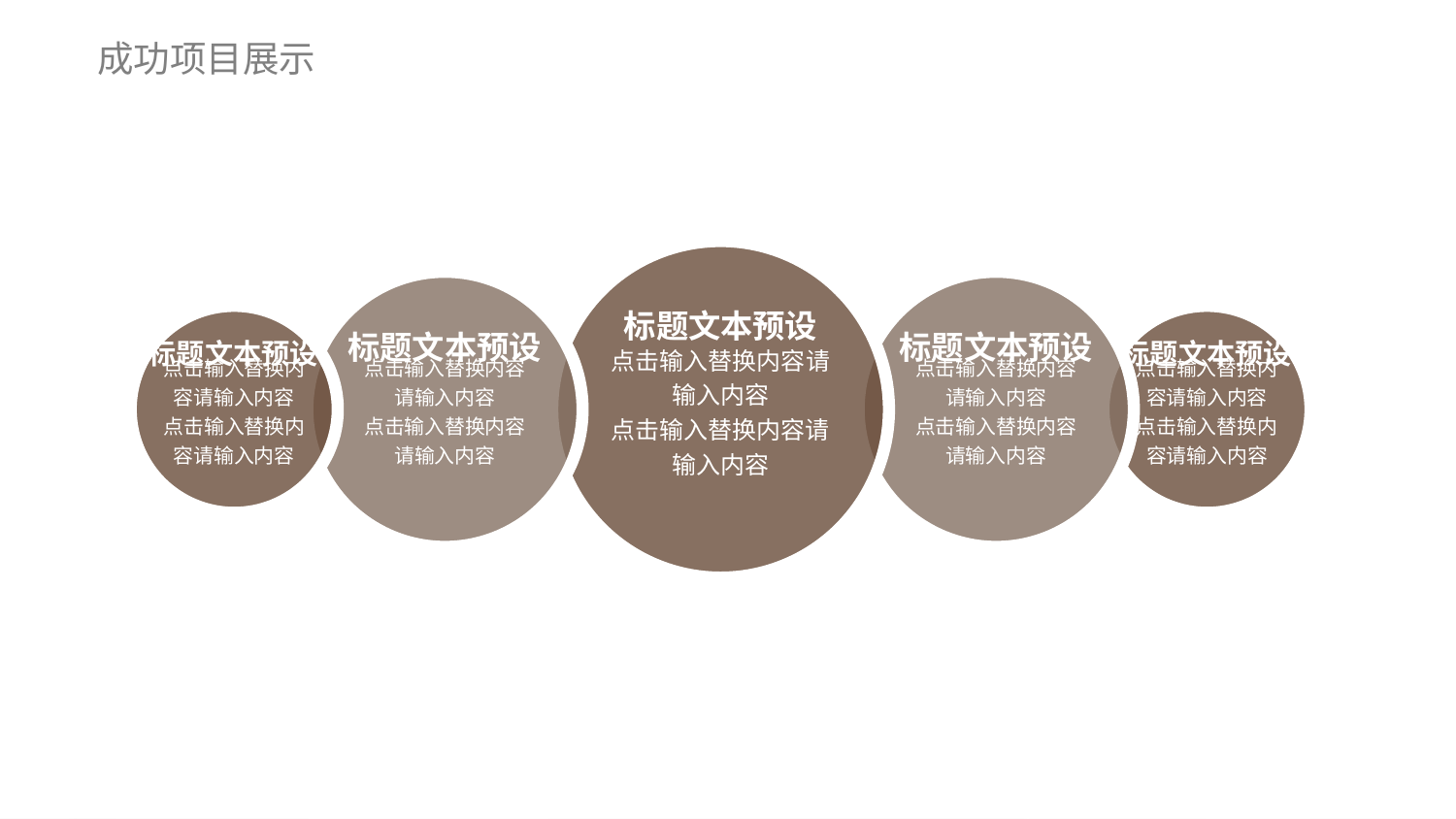

成功项目展示
点击输入替换内容请输入内容
点击输入替换内容请输入内容
点击输入替换内容请输入内容
点击输入替换内容请输入内容
点击输入替换内容请输入内容
点击输入替换内容请输入内容
点击输入替换内容请输入内容
点击输入替换内容请输入内容
点击输入替换内容请输入内容
点击输入替换内容请输入内容
标题文本预设
标题文本预设
标题文本预设
标题文本预设
标题文本预设